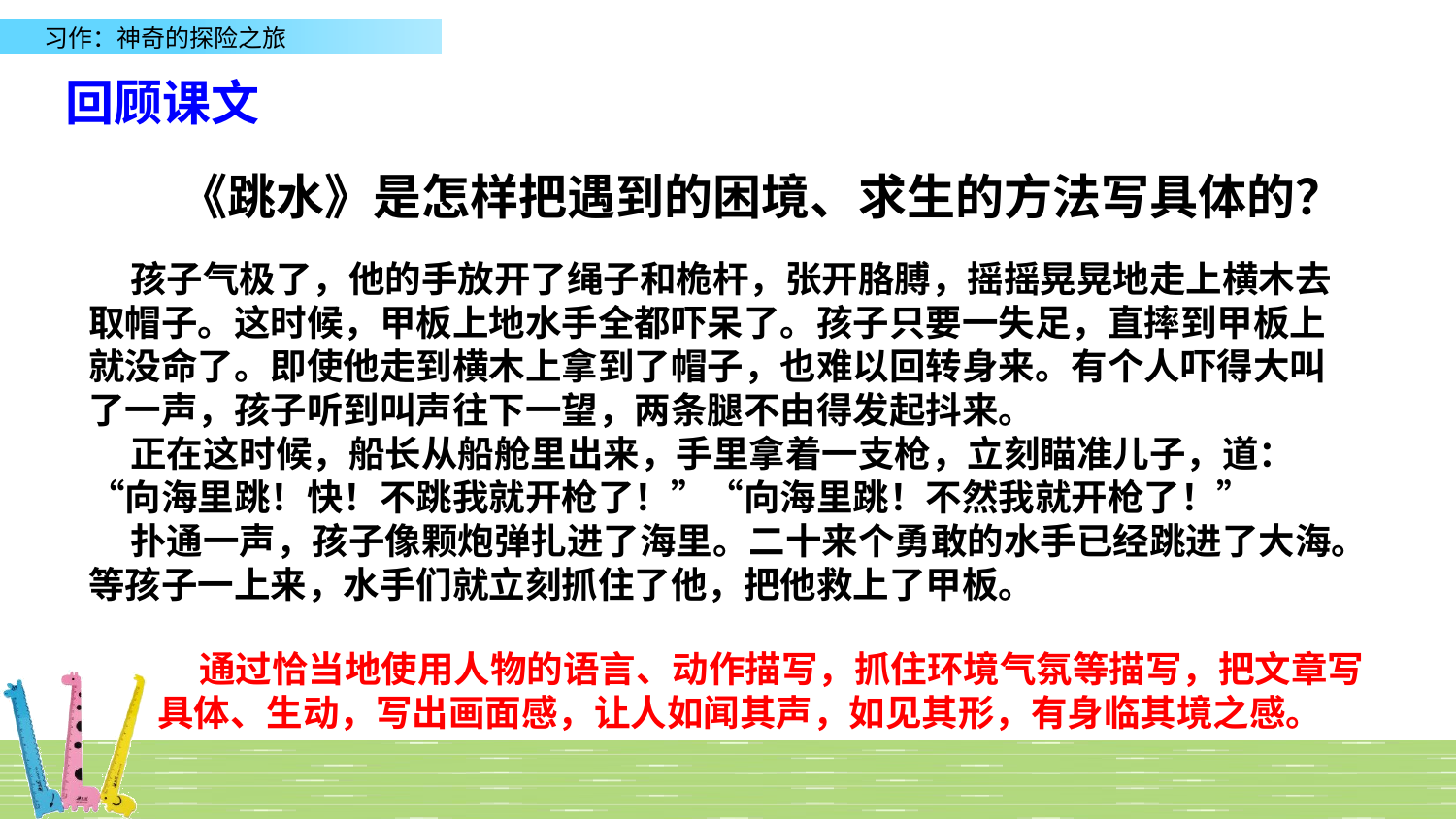

回顾课文
   《跳水》是怎样把遇到的困境、求生的方法写具体的？
    孩子气极了，他的手放开了绳子和桅杆，张开胳膊，摇摇晃晃地走上横木去取帽子。这时候，甲板上地水手全都吓呆了。孩子只要一失足，直摔到甲板上就没命了。即使他走到横木上拿到了帽子，也难以回转身来。有个人吓得大叫了一声，孩子听到叫声往下一望，两条腿不由得发起抖来。
    正在这时候，船长从船舱里出来，手里拿着一支枪，立刻瞄准儿子，道：“向海里跳！快！不跳我就开枪了！”“向海里跳！不然我就开枪了！”
    扑通一声，孩子像颗炮弹扎进了海里。二十来个勇敢的水手已经跳进了大海。等孩子一上来，水手们就立刻抓住了他，把他救上了甲板。
    通过恰当地使用人物的语言、动作描写，抓住环境气氛等描写，把文章写具体、生动，写出画面感，让人如闻其声，如见其形，有身临其境之感。